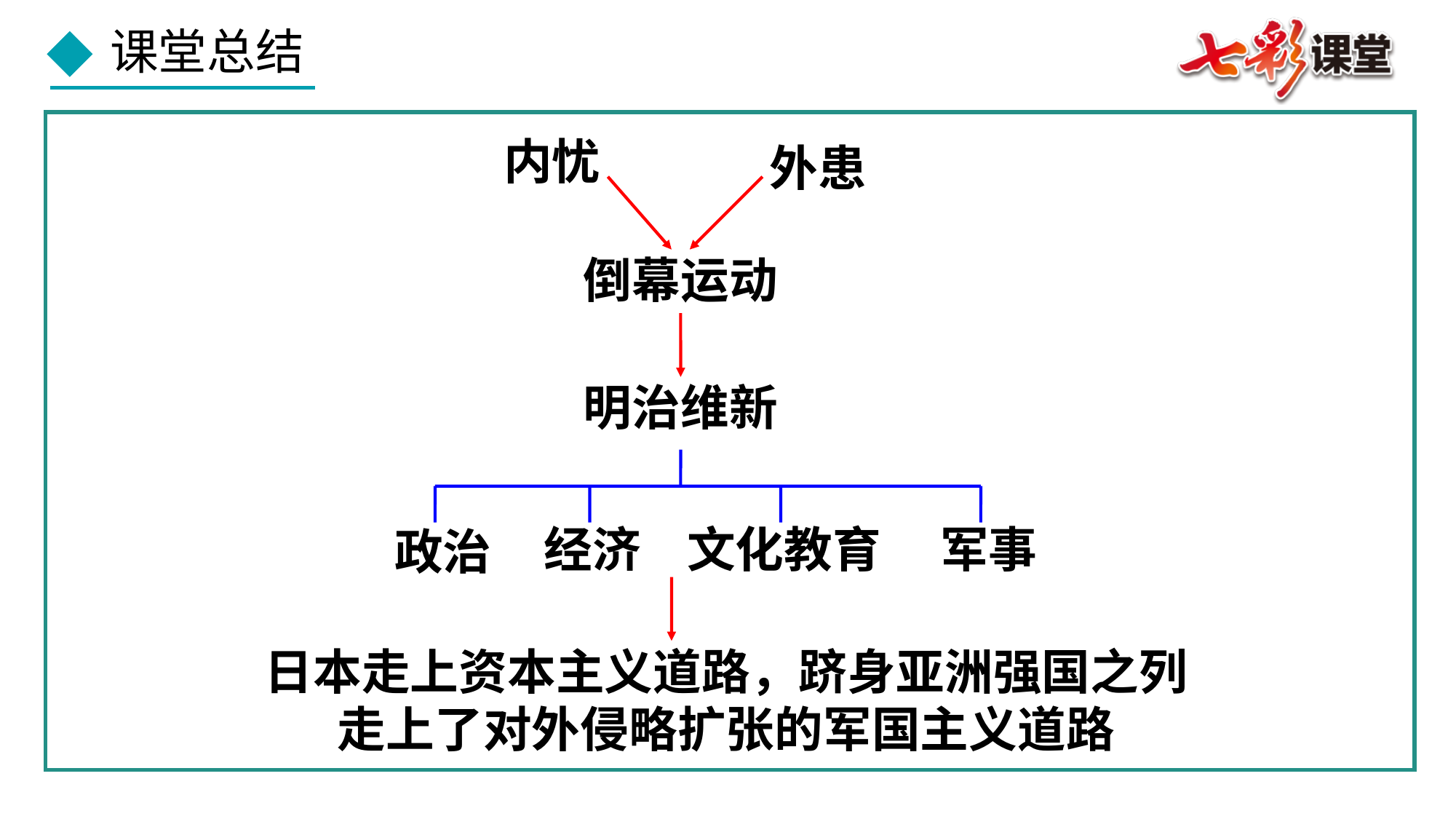

内忧
外患

倒幕运动

明治维新

经济
文化教育
军事
政治

日本走上资本主义道路，跻身亚洲强国之列
走上了对外侵略扩张的军国主义道路